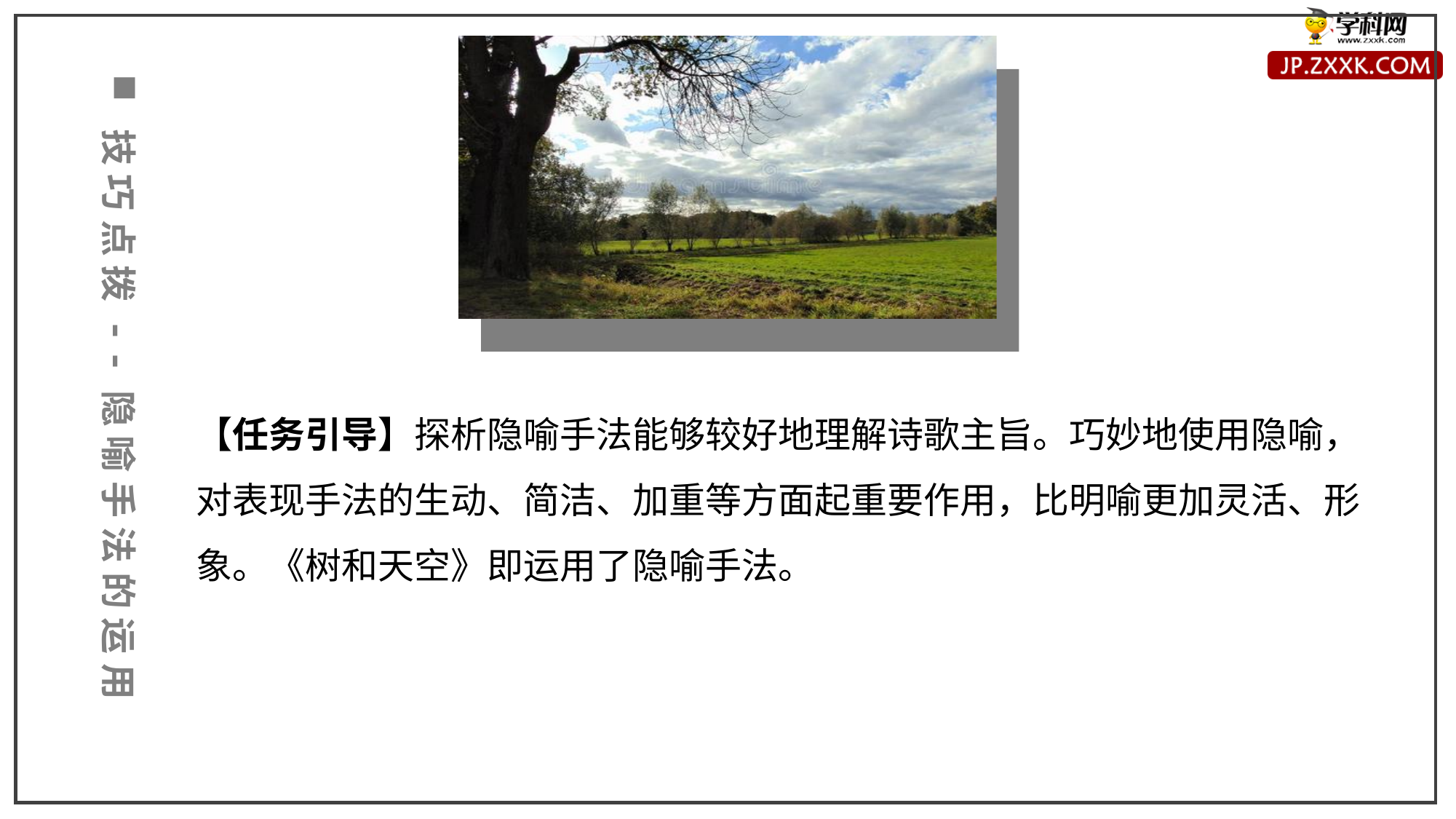

技巧点拨--隐喻手法的运用

【任务引导】探析隐喻手法能够较好地理解诗歌主旨。巧妙地使用隐喻，对表现手法的生动、简洁、加重等方面起重要作用，比明喻更加灵活、形象。《树和天空》即运用了隐喻手法。